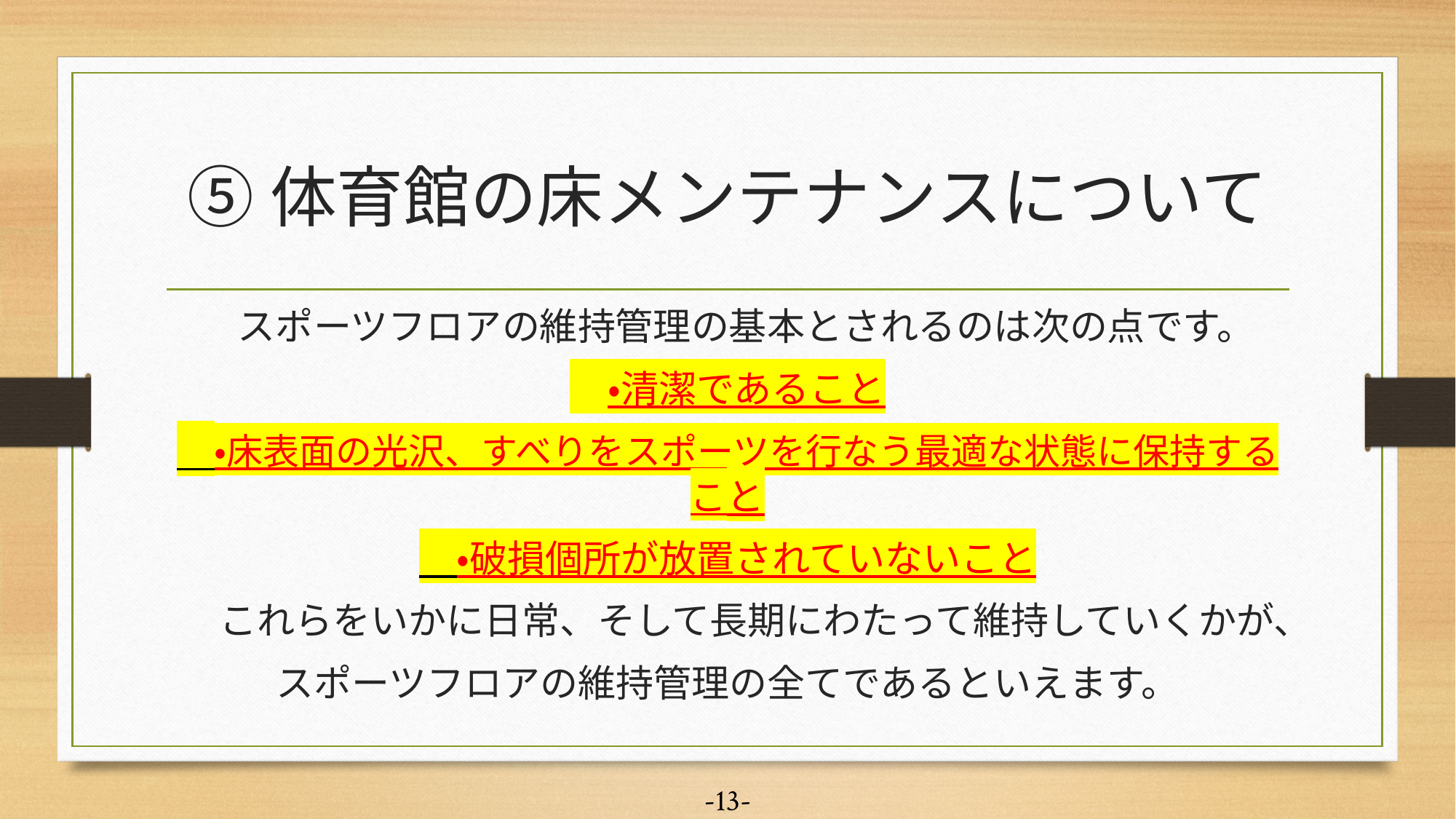

# ⑤体育館の床メンテナンスについて
　スポーツフロアの維持管理の基本とされるのは次の点です。
　・清潔であること
　・床表面の光沢、すべりをスポーツを行なう最適な状態に保持すること
　・破損個所が放置されていないこと
　これらをいかに日常、そして長期にわたって維持していくかが、
スポーツフロアの維持管理の全てであるといえます。
-13-